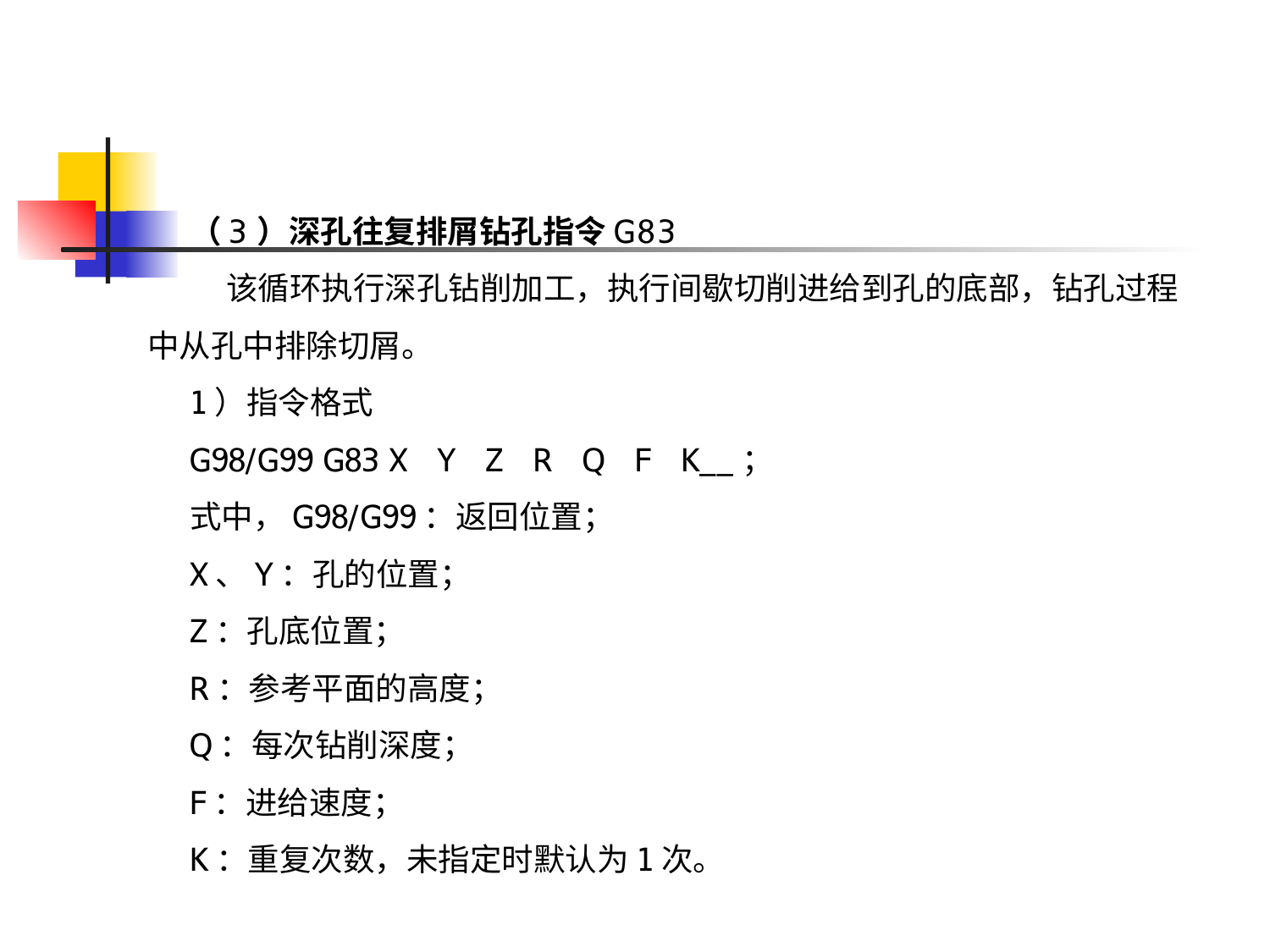

（3）深孔往复排屑钻孔指令G83
    该循环执行深孔钻削加工，执行间歇切削进给到孔的底部，钻孔过程中从孔中排除切屑。
1）指令格式
G98/G99 G83 X   Y   Z   R   Q   F   K__；
式中，G98/G99：返回位置；
X、Y：孔的位置；
Z：孔底位置；
R：参考平面的高度；
Q：每次钻削深度；
F：进给速度；
K：重复次数，未指定时默认为1次。